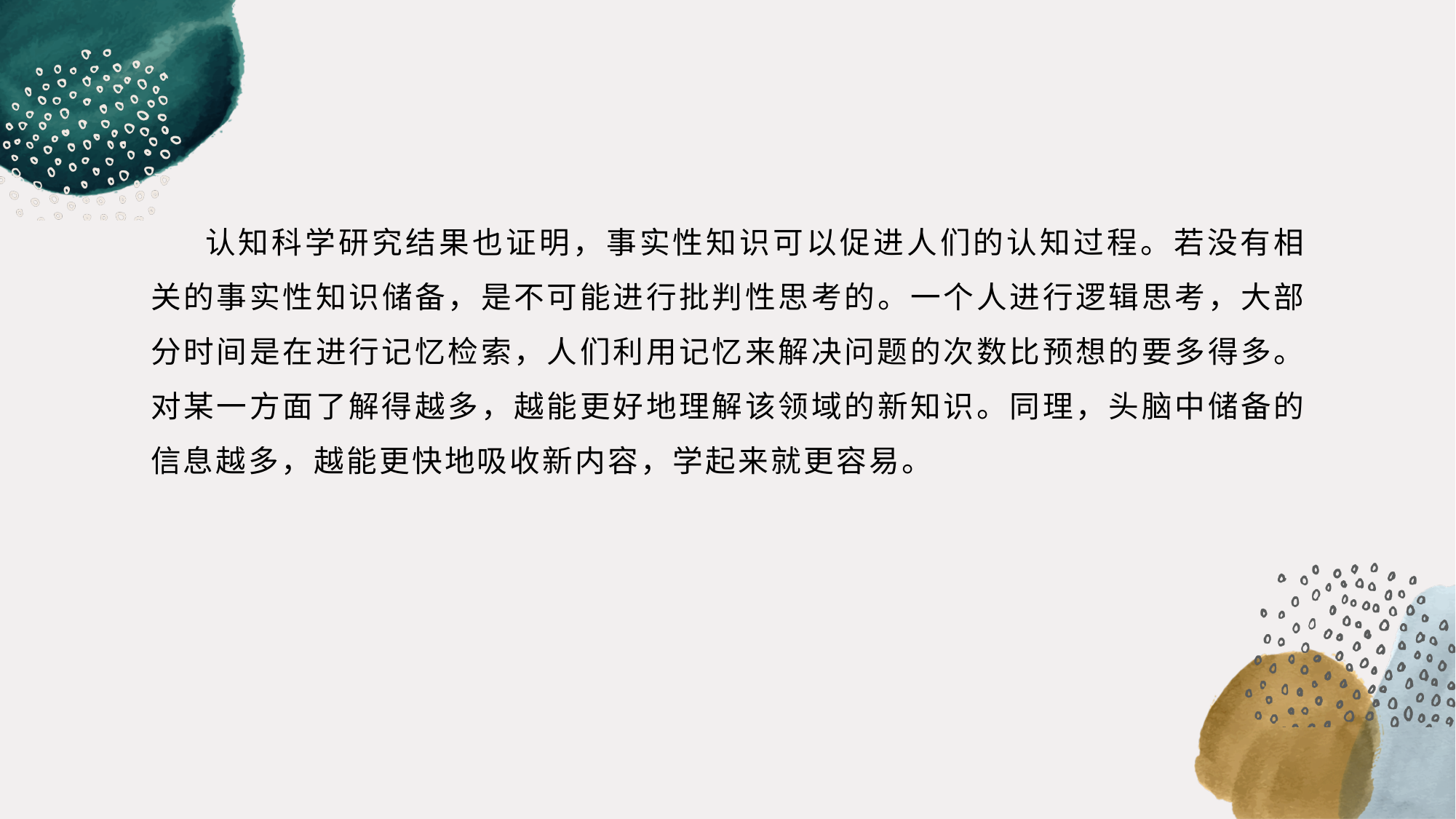

认知科学研究结果也证明，事实性知识可以促进人们的认知过程。若没有相关的事实性知识储备，是不可能进行批判性思考的。一个人进行逻辑思考，大部分时间是在进行记忆检索，人们利用记忆来解决问题的次数比预想的要多得多。对某一方面了解得越多，越能更好地理解该领域的新知识。同理，头脑中储备的信息越多，越能更快地吸收新内容，学起来就更容易。